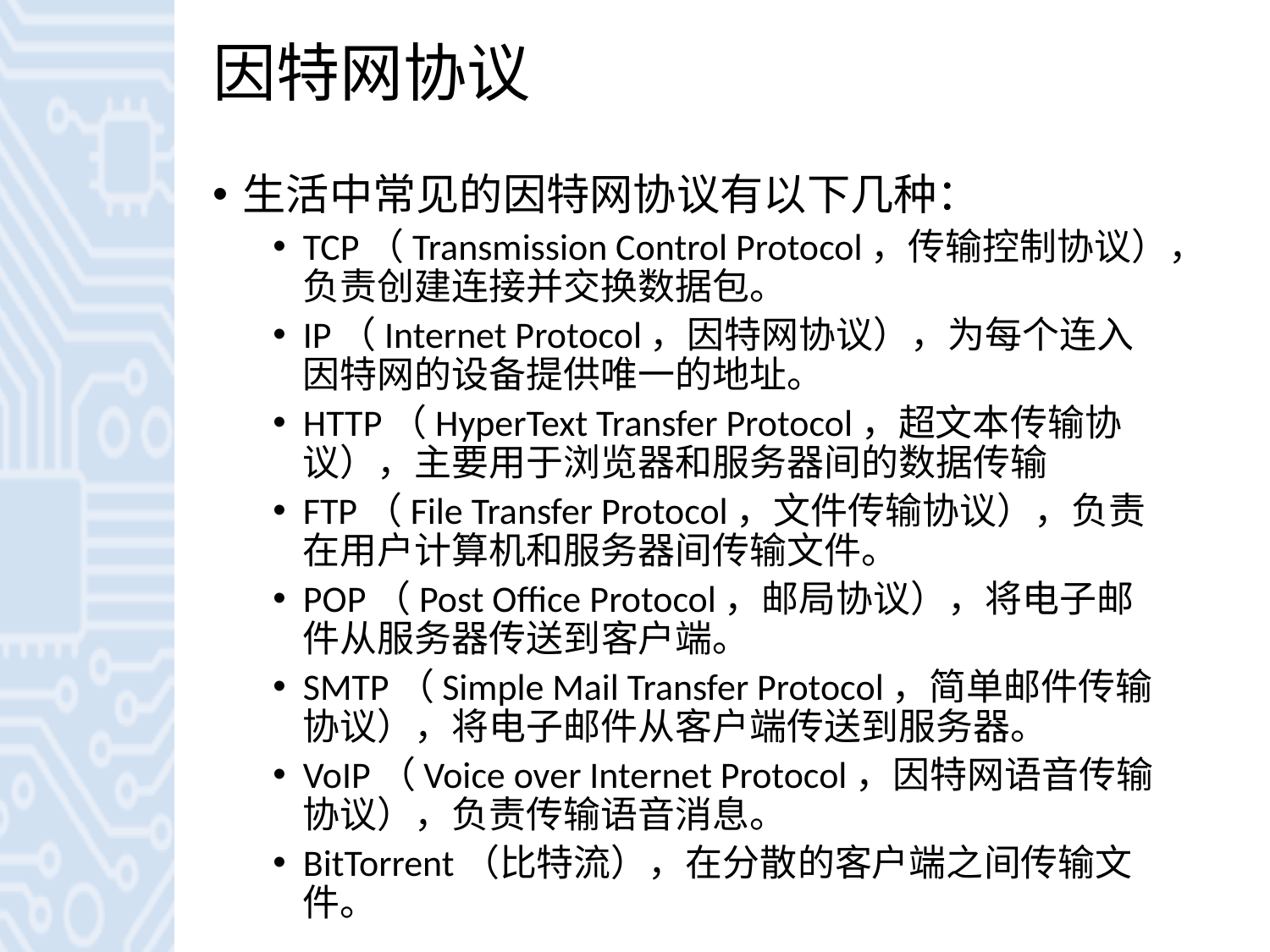

# 因特网协议
生活中常见的因特网协议有以下几种：
TCP（Transmission Control Protocol，传输控制协议），负责创建连接并交换数据包。
IP（Internet Protocol，因特网协议），为每个连入因特网的设备提供唯一的地址。
HTTP（HyperText Transfer Protocol，超文本传输协议），主要用于浏览器和服务器间的数据传输
FTP（File Transfer Protocol，文件传输协议），负责在用户计算机和服务器间传输文件。
POP（Post Office Protocol，邮局协议），将电子邮件从服务器传送到客户端。
SMTP（Simple Mail Transfer Protocol，简单邮件传输协议），将电子邮件从客户端传送到服务器。
VoIP（Voice over Internet Protocol，因特网语音传输协议），负责传输语音消息。
BitTorrent（比特流），在分散的客户端之间传输文件。